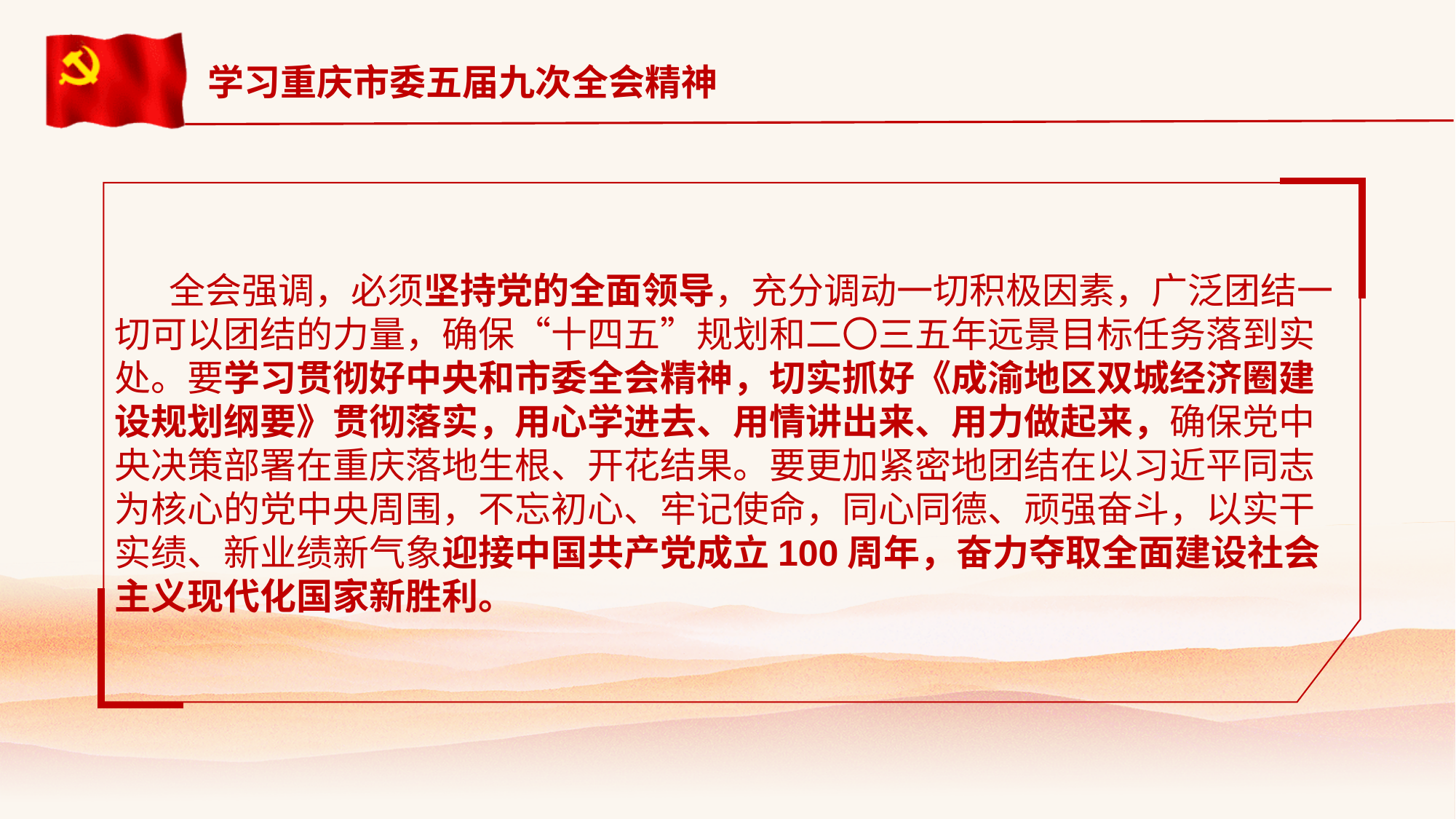

# 学习重庆市委五届九次全会精神

全会强调，必须坚持党的全面领导，充分调动一切积极因素，广泛团结一切可以团结的力量，确保“十四五”规划和二〇三五年远景目标任务落到实处。要学习贯彻好中央和市委全会精神，切实抓好《成渝地区双城经济圈建设规划纲要》贯彻落实，用心学进去、用情讲出来、用力做起来，确保党中央决策部署在重庆落地生根、开花结果。要更加紧密地团结在以习近平同志为核心的党中央周围，不忘初心、牢记使命，同心同德、顽强奋斗，以实干实绩、新业绩新气象迎接中国共产党成立100周年，奋力夺取全面建设社会主义现代化国家新胜利。